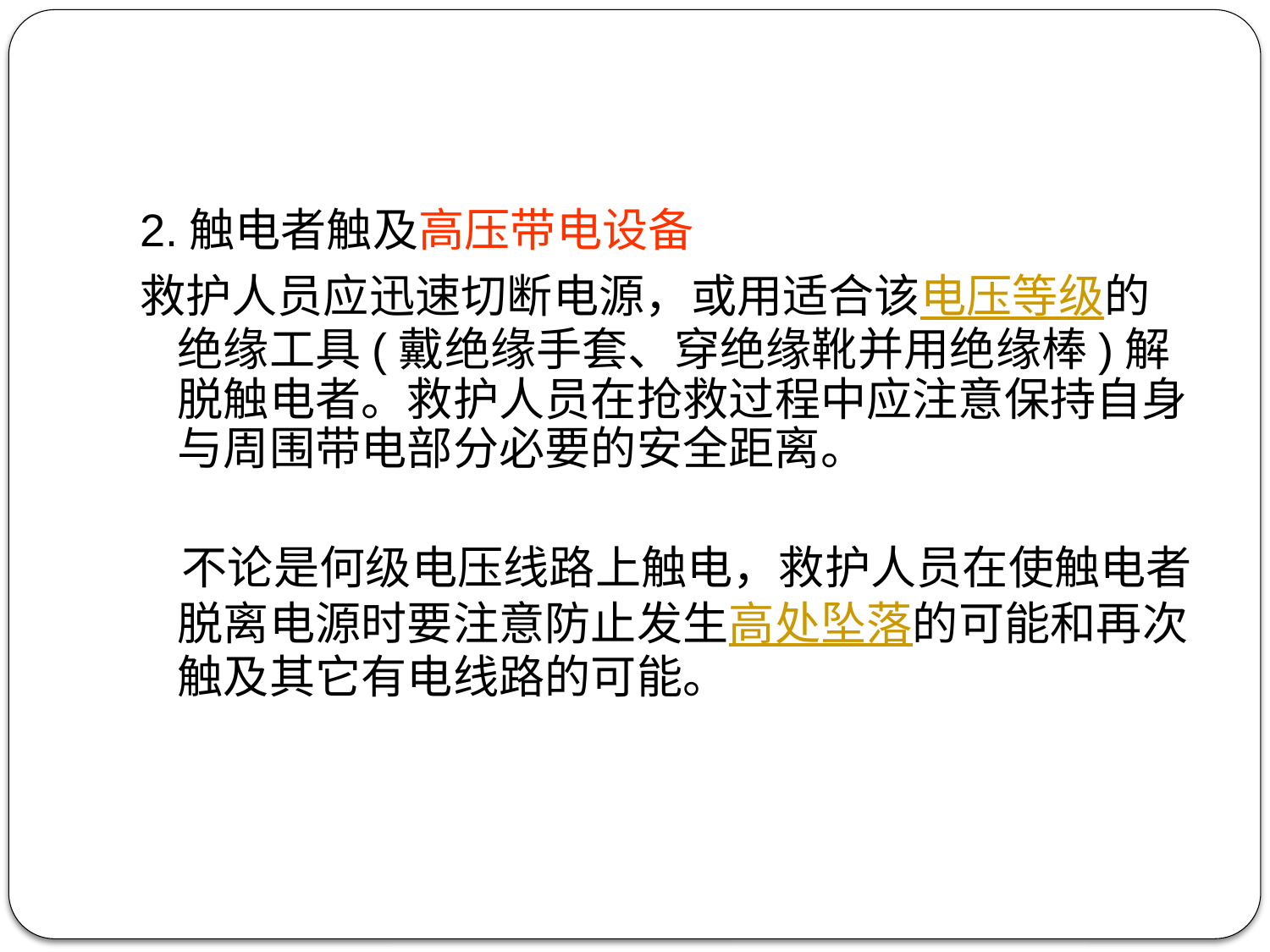

2.触电者触及高压带电设备
救护人员应迅速切断电源，或用适合该电压等级的绝缘工具(戴绝缘手套、穿绝缘靴并用绝缘棒)解脱触电者。救护人员在抢救过程中应注意保持自身与周围带电部分必要的安全距离。

   不论是何级电压线路上触电，救护人员在使触电者脱离电源时要注意防止发生高处坠落的可能和再次触及其它有电线路的可能。